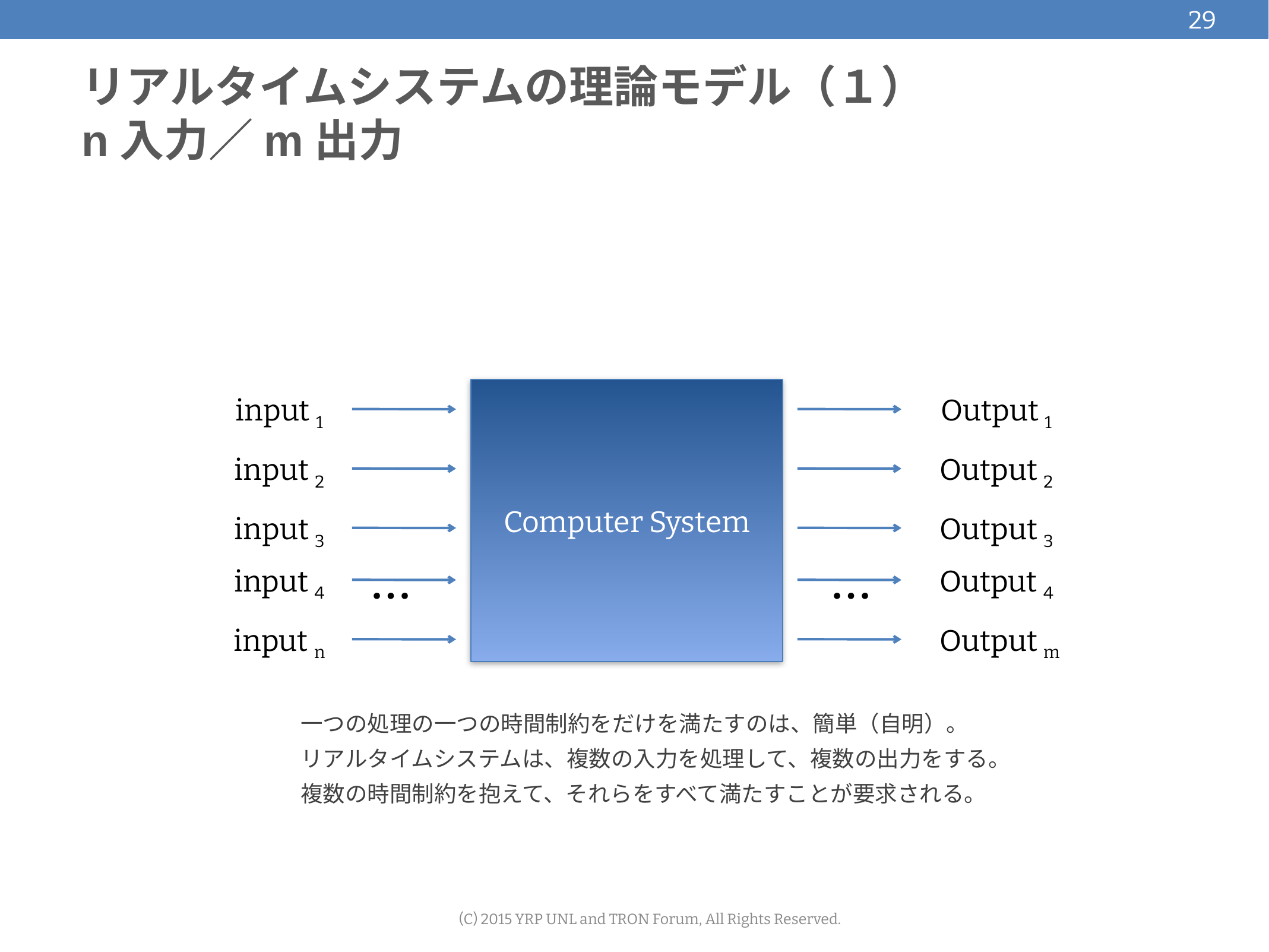

29
# リアルタイムシステムの理論モデル（１） n入力／m出力
Computer System
input 1
Output 1
input 2
Output 2
input 3
Output 3
input 4
Output 4
input n
Output m
…
…
一つの処理の一つの時間制約をだけを満たすのは、簡単（自明）。
リアルタイムシステムは、複数の入力を処理して、複数の出力をする。
複数の時間制約を抱えて、それらをすべて満たすことが要求される。
(C) 2015 YRP UNL and TRON Forum, All Rights Reserved.